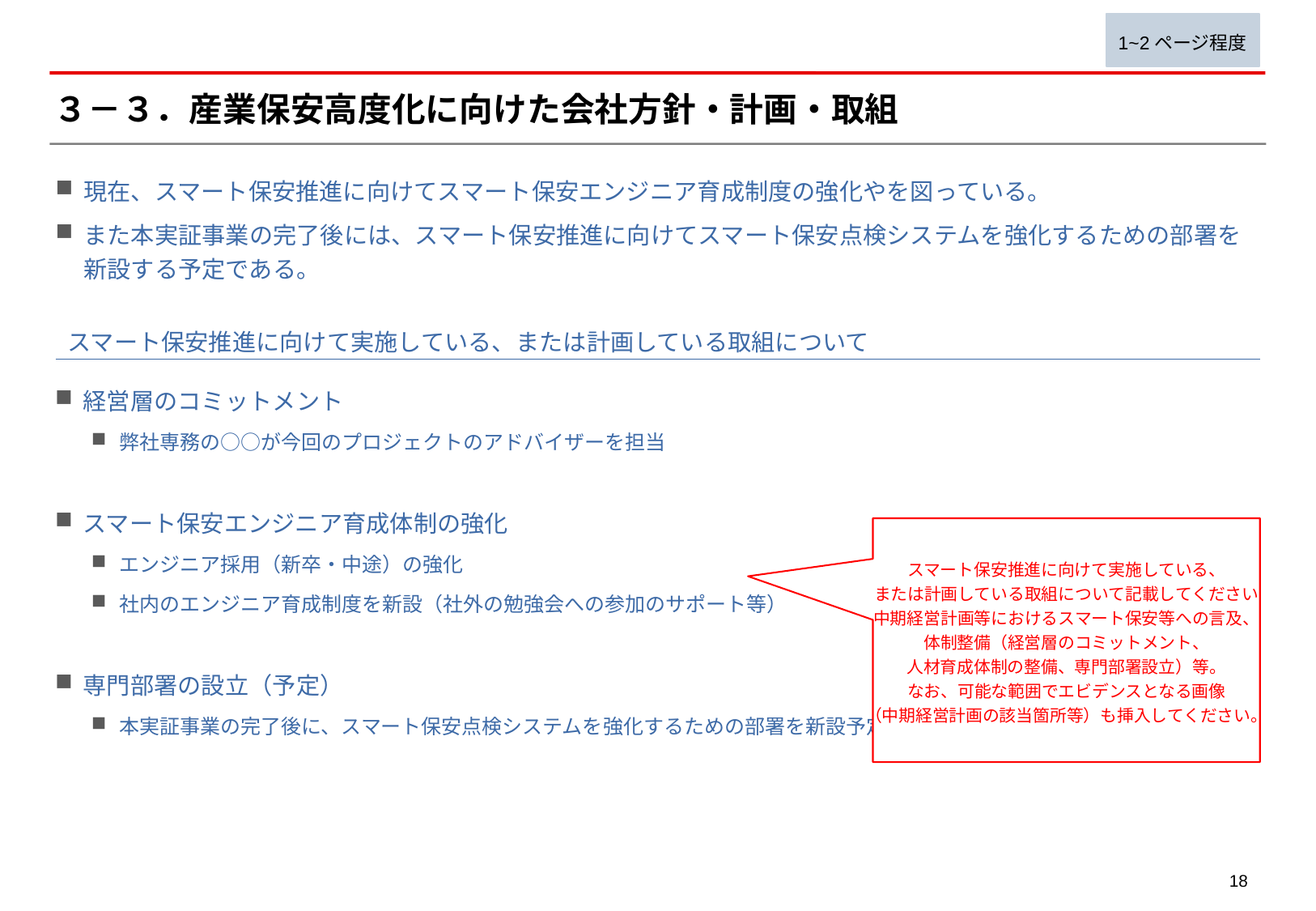

1~2ページ程度
# ３－３．産業保安高度化に向けた会社方針・計画・取組
現在、スマート保安推進に向けてスマート保安エンジニア育成制度の強化やを図っている。
また本実証事業の完了後には、スマート保安推進に向けてスマート保安点検システムを強化するための部署を新設する予定である。
スマート保安推進に向けて実施している、または計画している取組について
経営層のコミットメント
弊社専務の○○が今回のプロジェクトのアドバイザーを担当

スマート保安エンジニア育成体制の強化
エンジニア採用（新卒・中途）の強化
社内のエンジニア育成制度を新設（社外の勉強会への参加のサポート等）

専門部署の設立（予定）
本実証事業の完了後に、スマート保安点検システムを強化するための部署を新設予定

スマート保安推進に向けて実施している、
または計画している取組について記載してください
中期経営計画等におけるスマート保安等への言及、
体制整備（経営層のコミットメント、
人材育成体制の整備、専門部署設立）等。
なお、可能な範囲でエビデンスとなる画像
（中期経営計画の該当箇所等）も挿入してください。